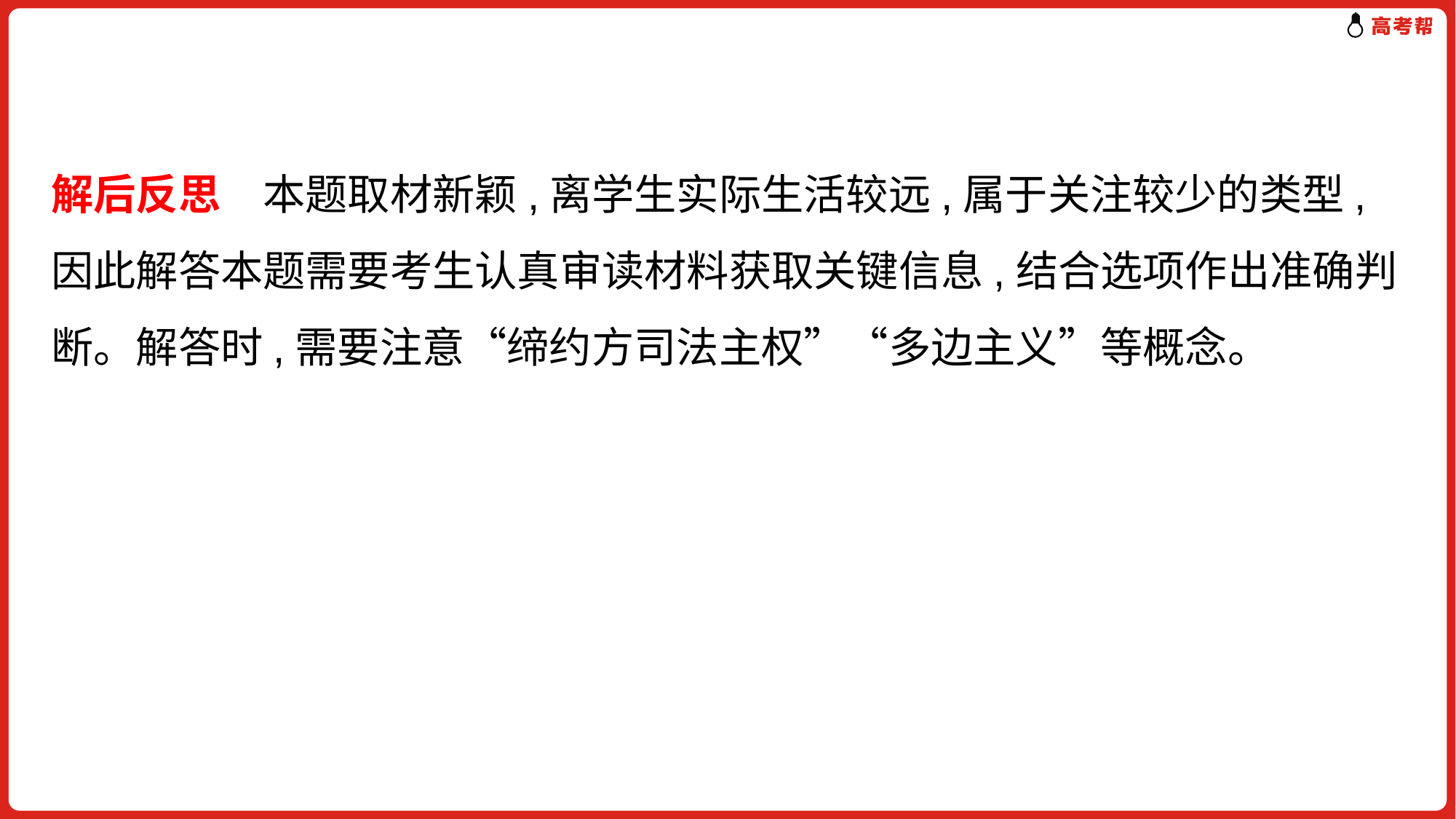

# 解后反思　本题取材新颖,离学生实际生活较远,属于关注较少的类型,因此解答本题需要考生认真审读材料获取关键信息,结合选项作出准确判断。解答时,需要注意“缔约方司法主权”“多边主义”等概念。